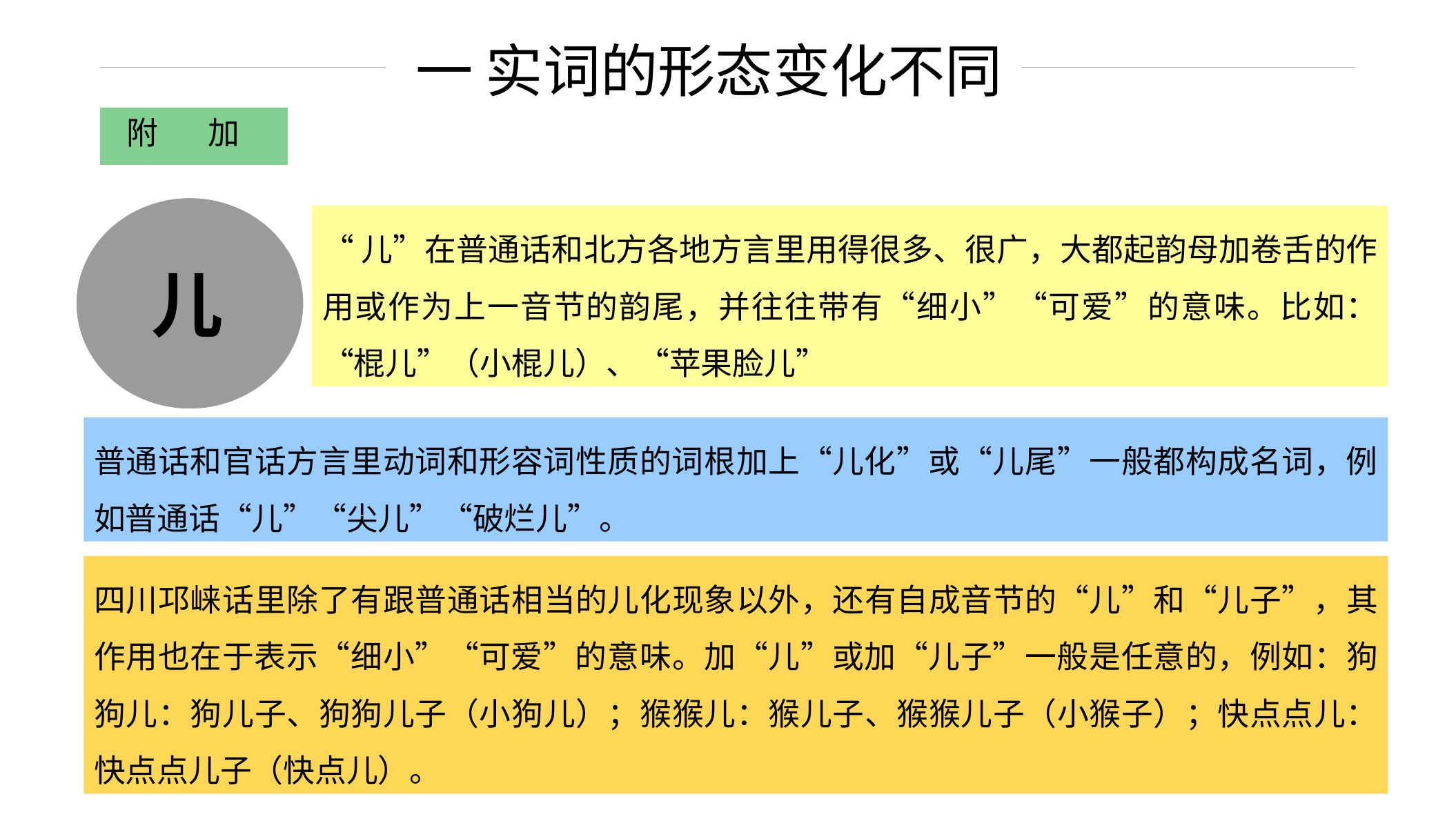

一 实词的形态变化不同

附       加

“儿”在普通话和北方各地方言里用得很多、很广，大都起韵母加卷舌的作用或作为上一音节的韵尾，并往往带有“细小”“可爱”的意味。比如：“棍儿”（小棍儿）、“苹果脸儿”
儿
西    方
普通话和官话方言里动词和形容词性质的词根加上“儿化”或“儿尾”一般都构成名词，例如普通话“儿”“尖儿”“破烂儿”。
四川邛崃话里除了有跟普通话相当的儿化现象以外，还有自成音节的“儿”和“儿子”，其作用也在于表示“细小”“可爱”的意味。加“儿”或加“儿子”一般是任意的，例如：狗狗儿：狗儿子、狗狗儿子（小狗儿）；猴猴儿：猴儿子、猴猴儿子（小猴子）；快点点儿：快点点儿子（快点儿）。